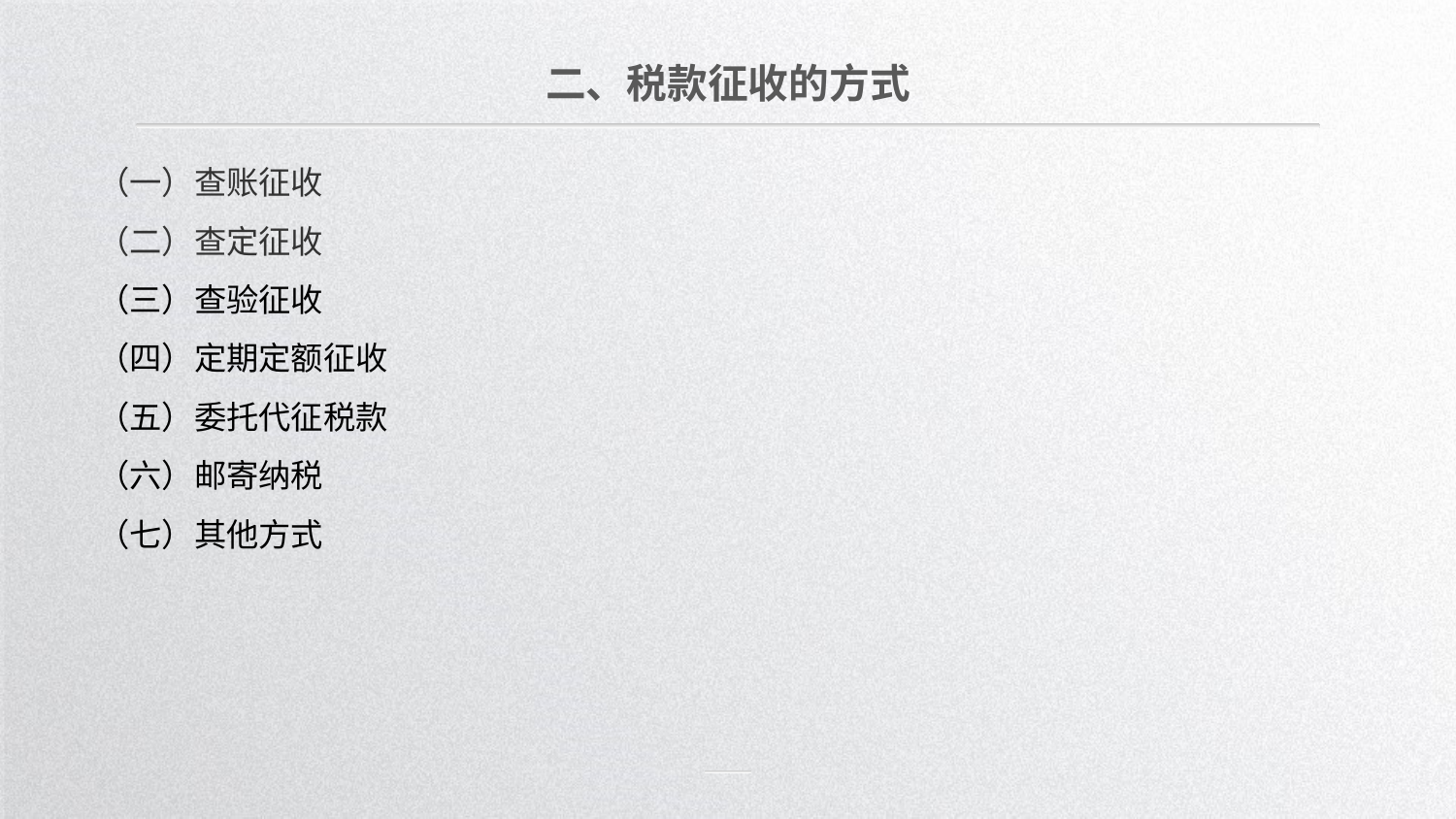

二、税款征收的方式
（一）查账征收
（二）查定征收
（三）查验征收
（四）定期定额征收
（五）委托代征税款
（六）邮寄纳税
（七）其他方式